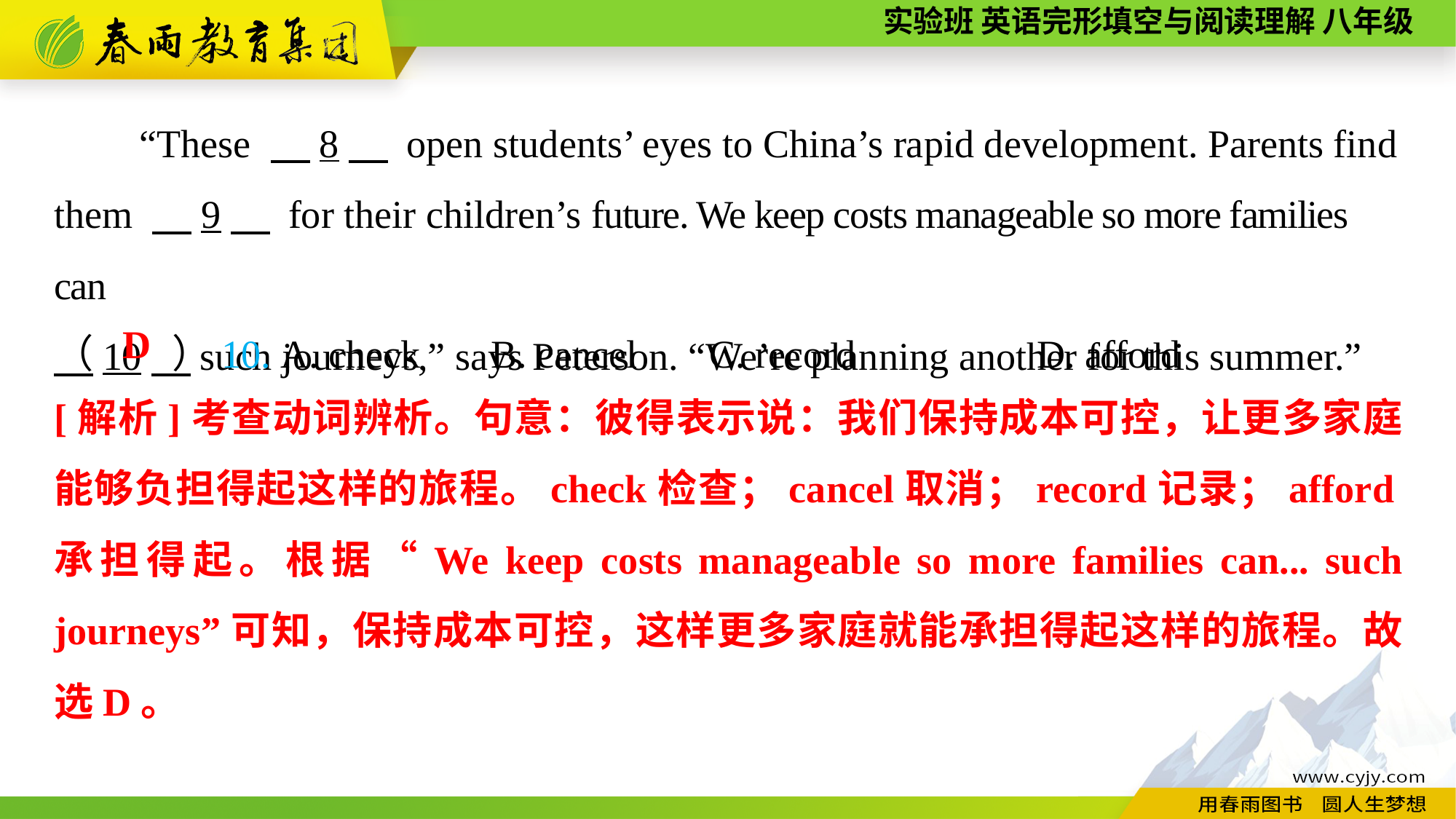

“These 　8　 open students’ eyes to China’s rapid development. Parents find them 　9　 for their children’s future. We keep costs manageable so more families can
　10。such journeys,” says Peterson. “We’re planning another for this summer.”
（　　）10. A. check	B. cancel	C. record		D. afford
D
[解析]考查动词辨析。句意：彼得表示说：我们保持成本可控，让更多家庭能够负担得起这样的旅程。check检查；cancel取消；record记录；afford承担得起。根据“We keep costs manageable so more families can... such journeys”可知，保持成本可控，这样更多家庭就能承担得起这样的旅程。故选D。